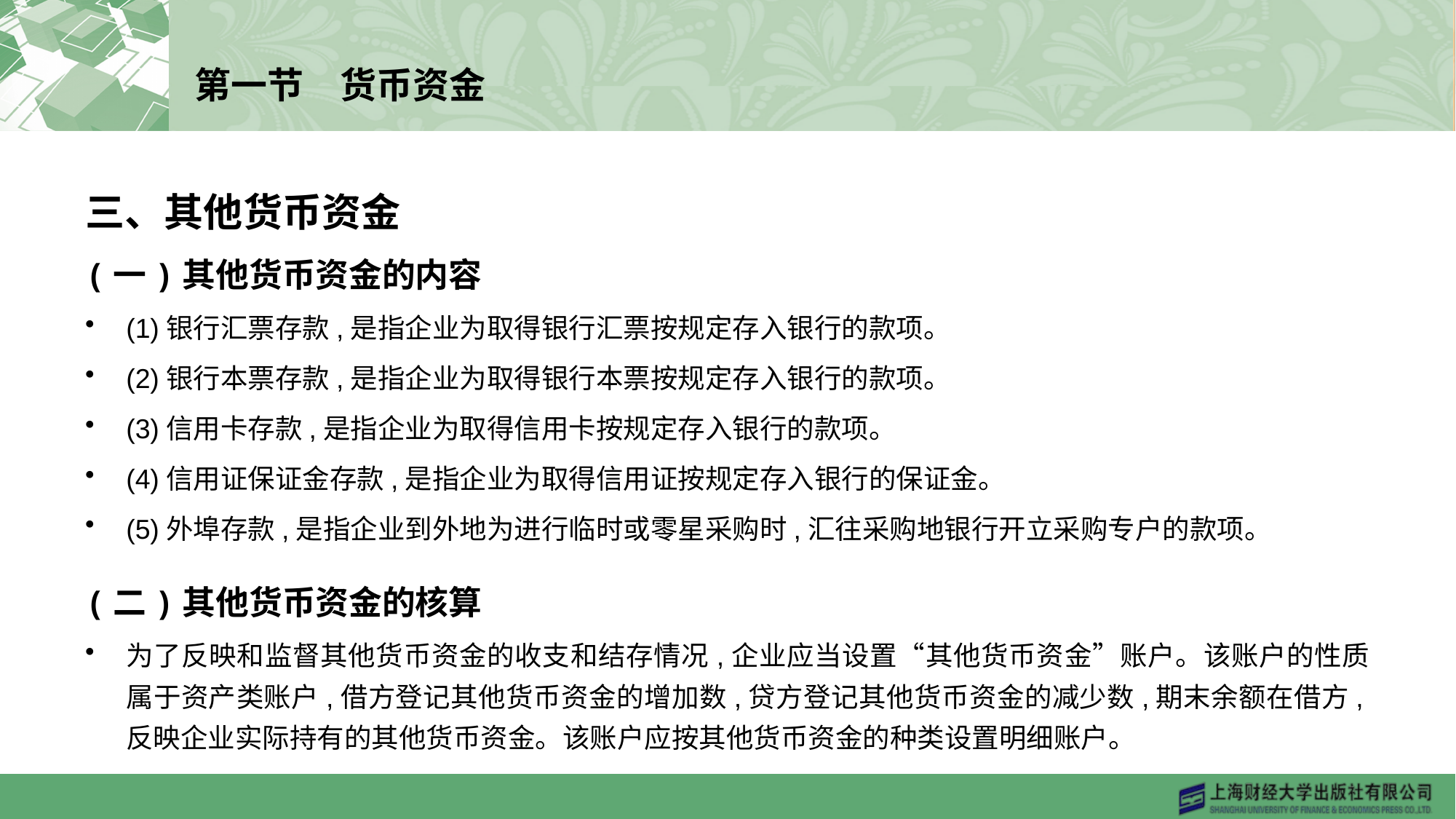

# 第一节　货币资金
三、其他货币资金
(一)其他货币资金的内容
(1)银行汇票存款,是指企业为取得银行汇票按规定存入银行的款项。
(2)银行本票存款,是指企业为取得银行本票按规定存入银行的款项。
(3)信用卡存款,是指企业为取得信用卡按规定存入银行的款项。
(4)信用证保证金存款,是指企业为取得信用证按规定存入银行的保证金。
(5)外埠存款,是指企业到外地为进行临时或零星采购时,汇往采购地银行开立采购专户的款项。
(二)其他货币资金的核算
为了反映和监督其他货币资金的收支和结存情况,企业应当设置“其他货币资金”账户。该账户的性质属于资产类账户,借方登记其他货币资金的增加数,贷方登记其他货币资金的减少数,期末余额在借方,反映企业实际持有的其他货币资金。该账户应按其他货币资金的种类设置明细账户。